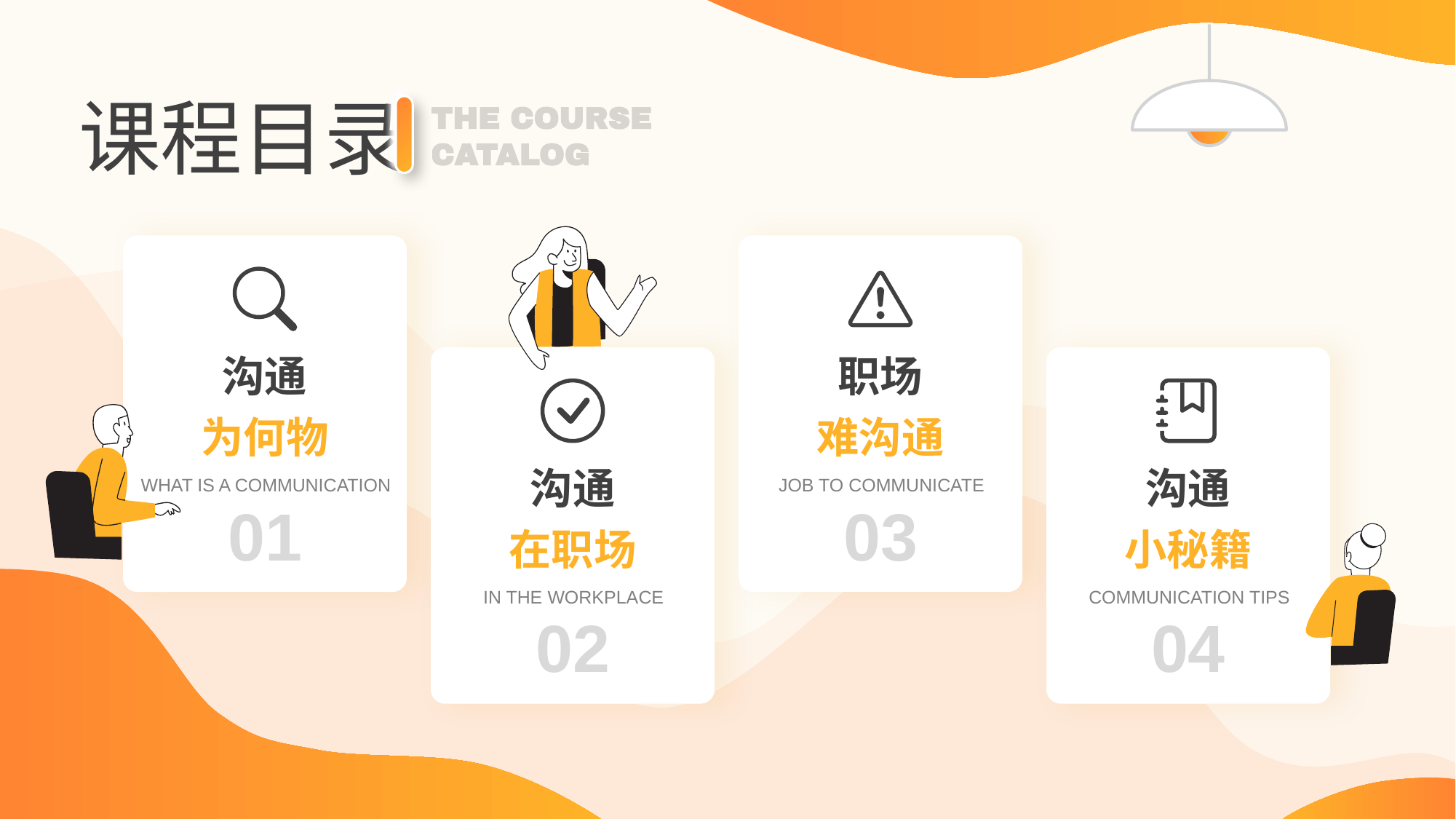

课程目录
THE COURSE CATALOG

沟通
为何物
职场
难沟通

沟通
在职场
沟通
小秘籍
WHAT IS A COMMUNICATION
JOB TO COMMUNICATE
01
03

IN THE WORKPLACE
COMMUNICATION TIPS
02
04